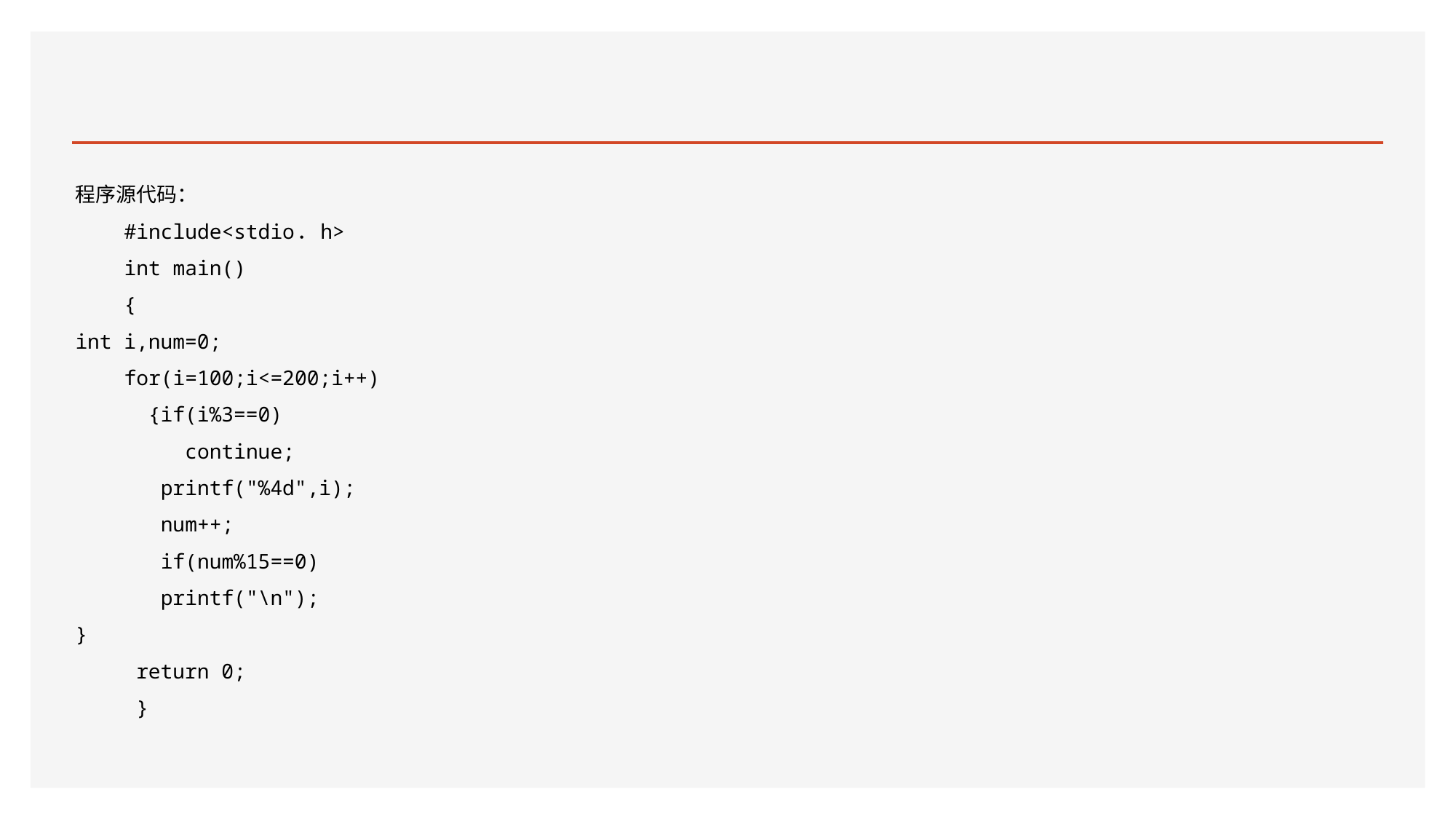

#
程序源代码：
    #include<stdio．h>
    int main()
    {
int i,num=0;
    for(i=100;i<=200;i++)
      {if(i%3==0)
         continue;
       printf("%4d",i);
       num++;
       if(num%15==0)
       printf("\n");
}
     return 0;
     }